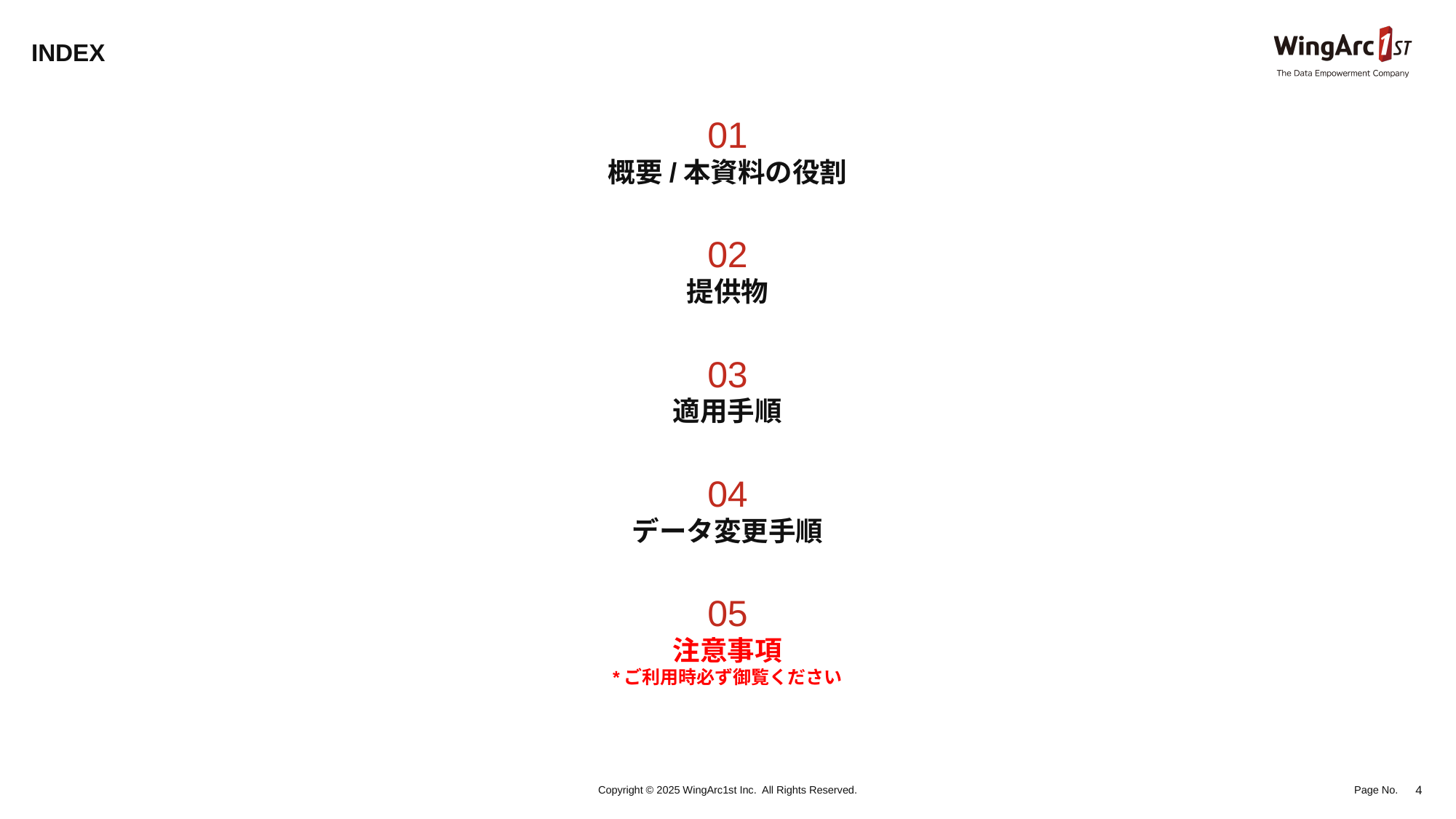

# INDEX
01
概要/本資料の役割
02
提供物
03
適用手順
04
データ変更手順
05
注意事項
*ご利用時必ず御覧ください
Copyright © 2025 WingArc1st Inc.  All Rights Reserved.
4